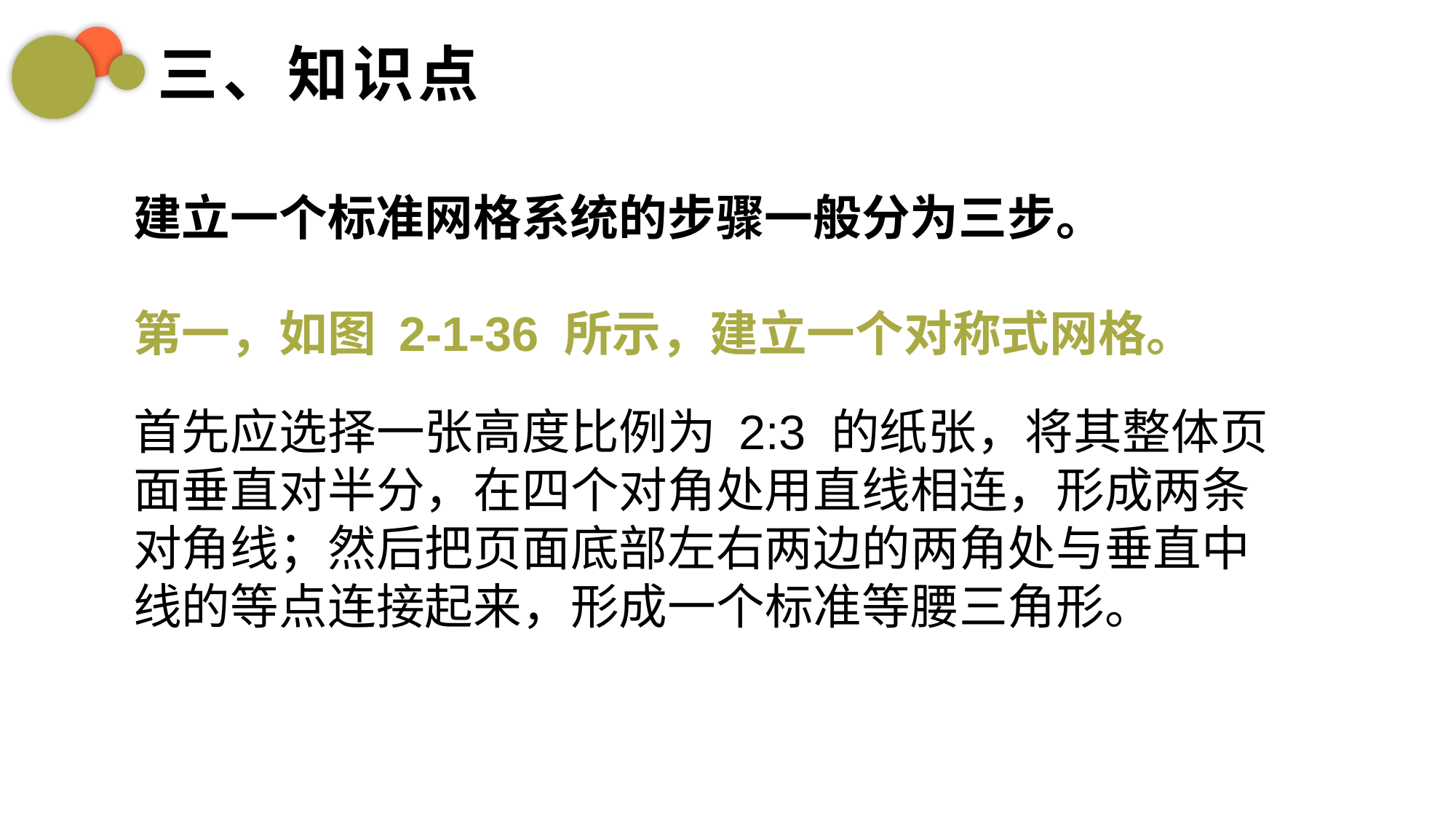

三、知识点
建立一个标准网格系统的步骤一般分为三步。
第一，如图 2-1-36 所示，建立一个对称式网格。
首先应选择一张高度比例为 2:3 的纸张，将其整体页面垂直对半分，在四个对角处用直线相连，形成两条对角线；然后把页面底部左右两边的两角处与垂直中线的等点连接起来，形成一个标准等腰三角形。